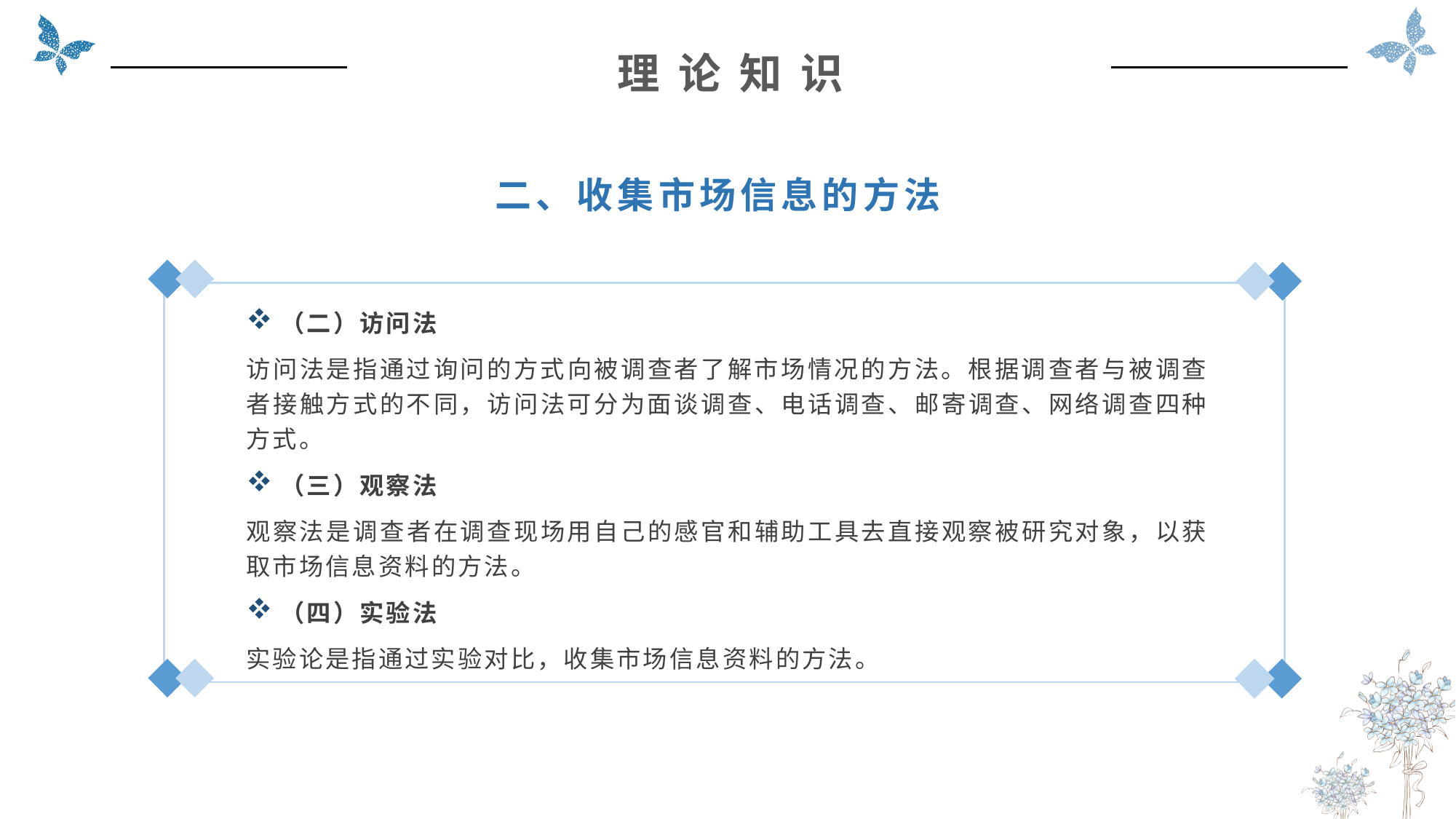

理 论 知 识
二、收集市场信息的方法

（二）访问法
访问法是指通过询问的方式向被调查者了解市场情况的方法。根据调查者与被调查者接触方式的不同，访问法可分为面谈调查、电话调查、邮寄调查、网络调查四种方式。
（三）观察法
观察法是调查者在调查现场用自己的感官和辅助工具去直接观察被研究对象，以获取市场信息资料的方法。
（四）实验法
实验论是指通过实验对比，收集市场信息资料的方法。